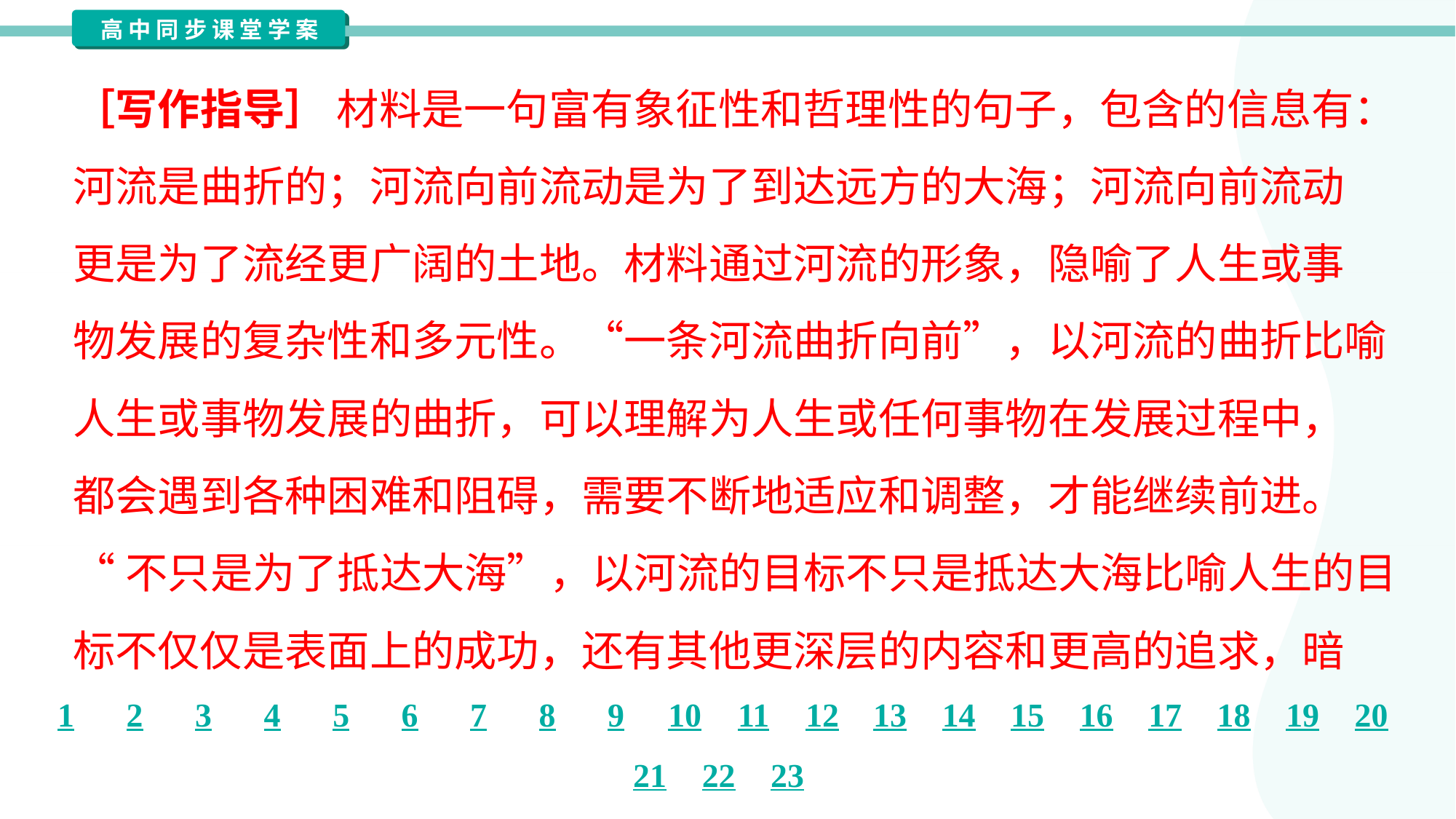

［写作指导］ 材料是一句富有象征性和哲理性的句子，包含的信息有：
河流是曲折的；河流向前流动是为了到达远方的大海；河流向前流动
更是为了流经更广阔的土地。材料通过河流的形象，隐喻了人生或事
物发展的复杂性和多元性。“一条河流曲折向前”，以河流的曲折比喻
人生或事物发展的曲折，可以理解为人生或任何事物在发展过程中，
都会遇到各种困难和阻碍，需要不断地适应和调整，才能继续前进。
“不只是为了抵达大海”，以河流的目标不只是抵达大海比喻人生的目
标不仅仅是表面上的成功，还有其他更深层的内容和更高的追求，暗